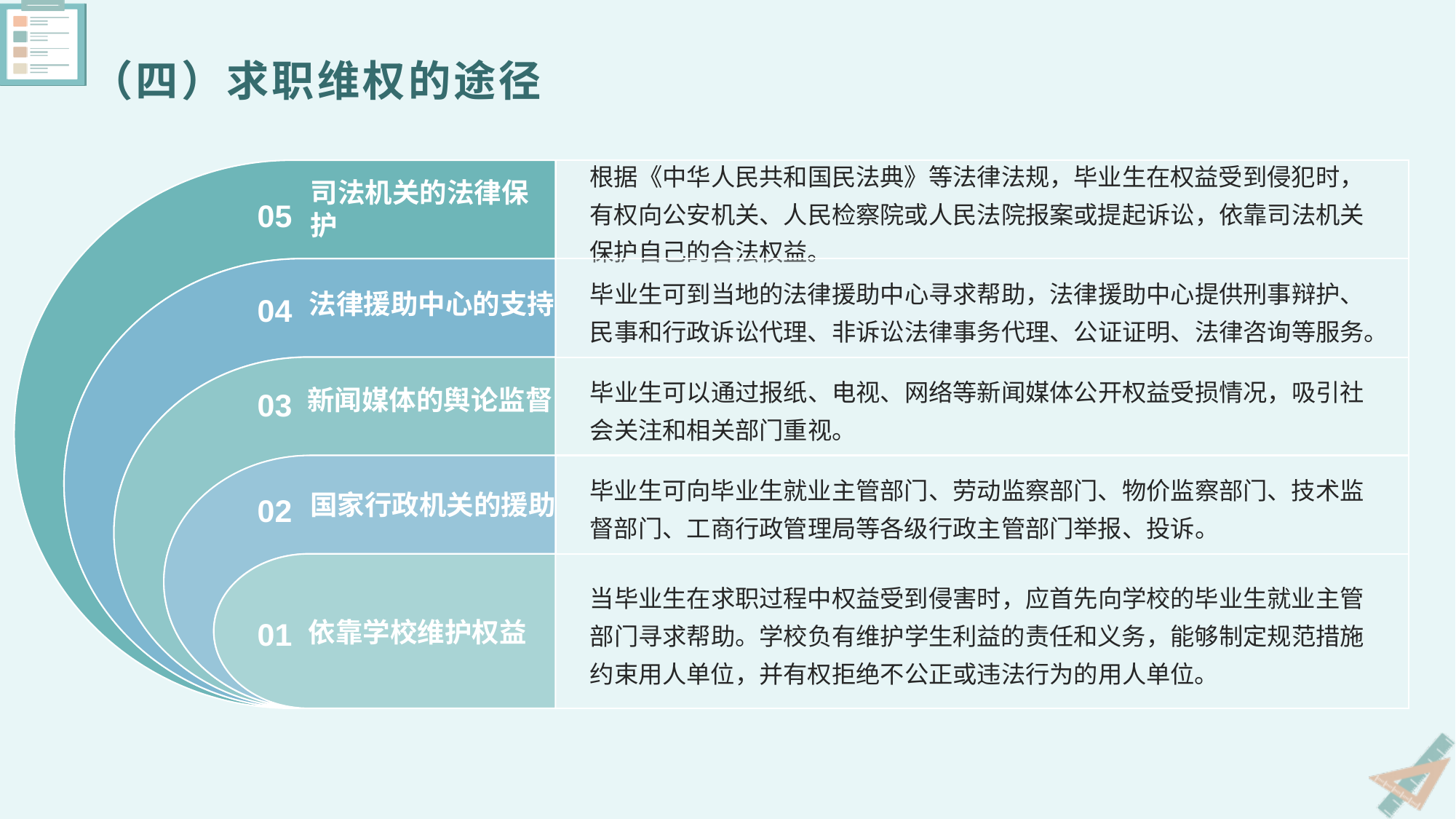

# （四）求职维权的途径
司法机关的法律保护
根据《中华人民共和国民法典》等法律法规，毕业生在权益受到侵犯时，有权向公安机关、人民检察院或人民法院报案或提起诉讼，依靠司法机关保护自己的合法权益。
05
法律援助中心的支持
毕业生可到当地的法律援助中心寻求帮助，法律援助中心提供刑事辩护、民事和行政诉讼代理、非诉讼法律事务代理、公证证明、法律咨询等服务。
04
新闻媒体的舆论监督
毕业生可以通过报纸、电视、网络等新闻媒体公开权益受损情况，吸引社会关注和相关部门重视。
03
国家行政机关的援助
毕业生可向毕业生就业主管部门、劳动监察部门、物价监察部门、技术监督部门、工商行政管理局等各级行政主管部门举报、投诉。
02
依靠学校维护权益
当毕业生在求职过程中权益受到侵害时，应首先向学校的毕业生就业主管部门寻求帮助。学校负有维护学生利益的责任和义务，能够制定规范措施约束用人单位，并有权拒绝不公正或违法行为的用人单位。
01